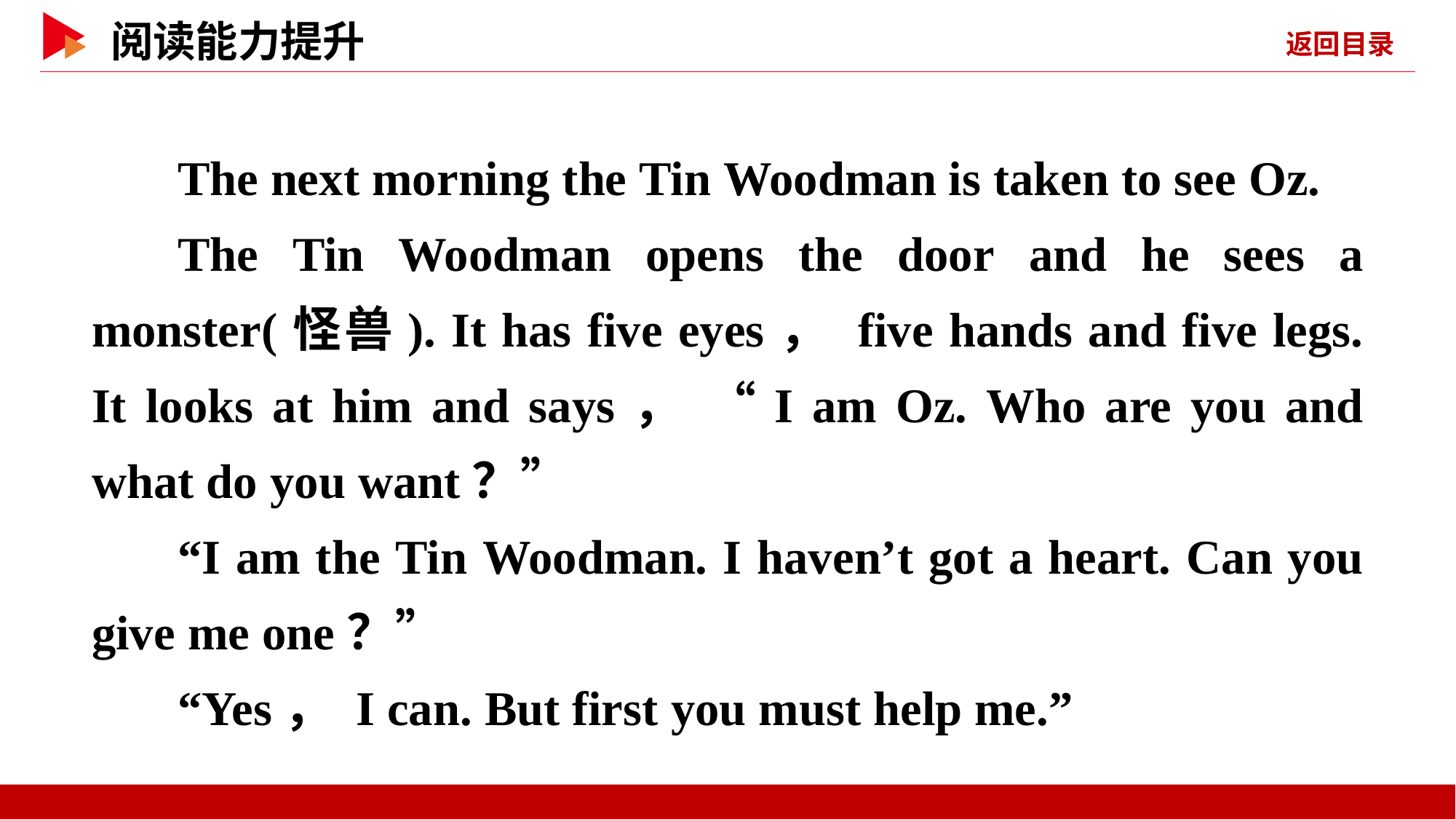

The next morning the Tin Woodman is taken to see Oz.
The Tin Woodman opens the door and he sees a monster(怪兽). It has five eyes， five hands and five legs. It looks at him and says， “I am Oz. Who are you and what do you want？”
“I am the Tin Woodman. I haven’t got a heart. Can you give me one？”
“Yes， I can. But first you must help me.”